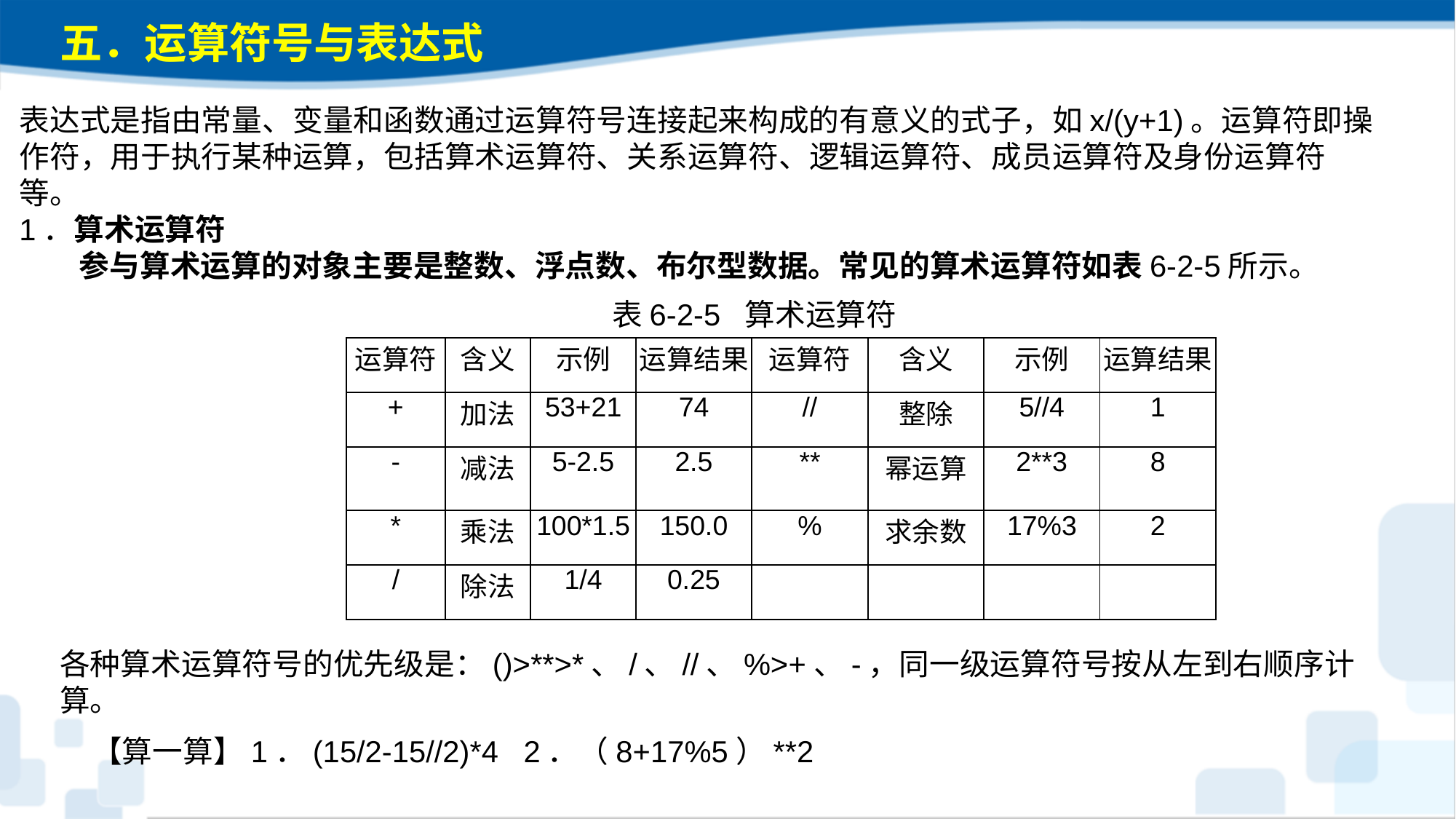

五．运算符号与表达式
表达式是指由常量、变量和函数通过运算符号连接起来构成的有意义的式子，如x/(y+1)。运算符即操作符，用于执行某种运算，包括算术运算符、关系运算符、逻辑运算符、成员运算符及身份运算符等。1．算术运算符   参与算术运算的对象主要是整数、浮点数、布尔型数据。常见的算术运算符如表6-2-5所示。
表6-2-5  算术运算符
| 运算符 | 含义 | 示例 | 运算结果 | 运算符 | 含义 | 示例 | 运算结果 |
| --- | --- | --- | --- | --- | --- | --- | --- |
| + | 加法 | 53+21 | 74 | // | 整除 | 5//4 | 1 |
| - | 减法 | 5-2.5 | 2.5 | \*\* | 幂运算 | 2\*\*3 | 8 |
| \* | 乘法 | 100\*1.5 | 150.0 | % | 求余数 | 17%3 | 2 |
| / | 除法 | 1/4 | 0.25 |  |  |  |  |
各种算术运算符号的优先级是：()>**>*、/、//、%>+、-，同一级运算符号按从左到右顺序计算。【算一算】1．(15/2-15//2)*4   2．（8+17%5）**2